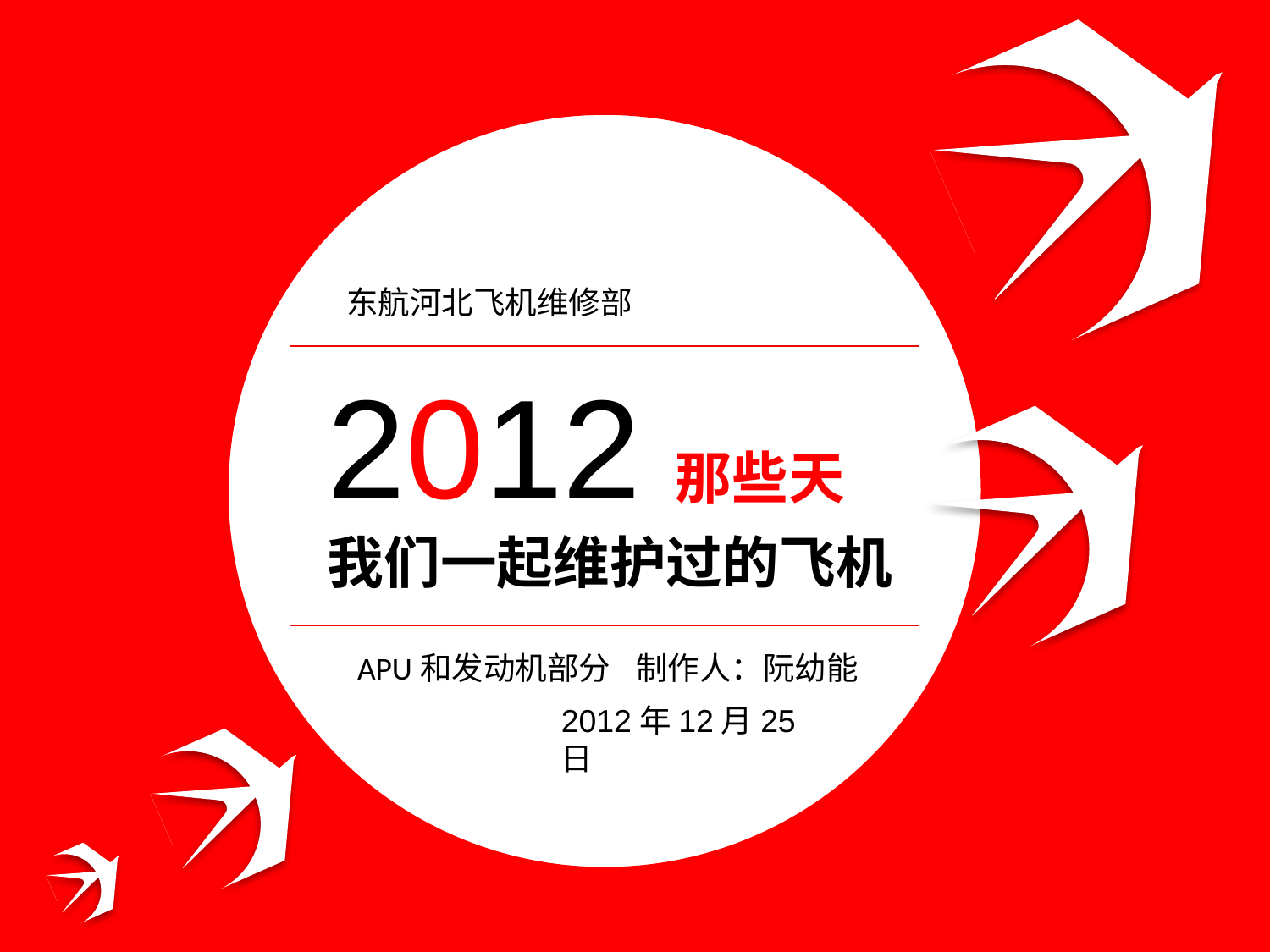

东航河北飞机维修部
2012那些天
我们一起维护过的飞机

APU和发动机部分
制作人：阮幼能
2012年12月25日